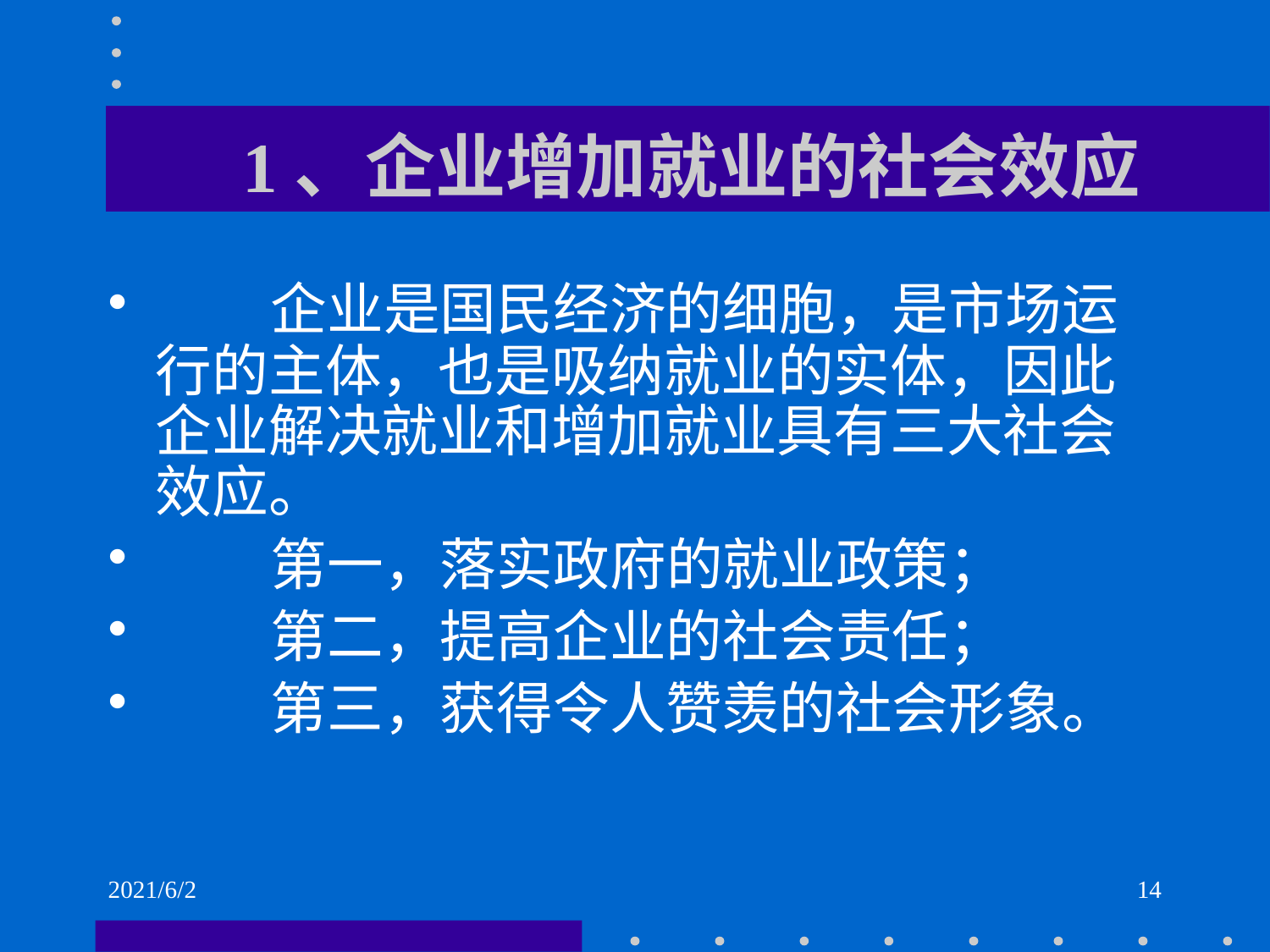

# 1、企业增加就业的社会效应
        企业是国民经济的细胞，是市场运行的主体，也是吸纳就业的实体，因此企业解决就业和增加就业具有三大社会效应。
        第一，落实政府的就业政策；
        第二，提高企业的社会责任；
        第三，获得令人赞羡的社会形象。
2021/6/2
14